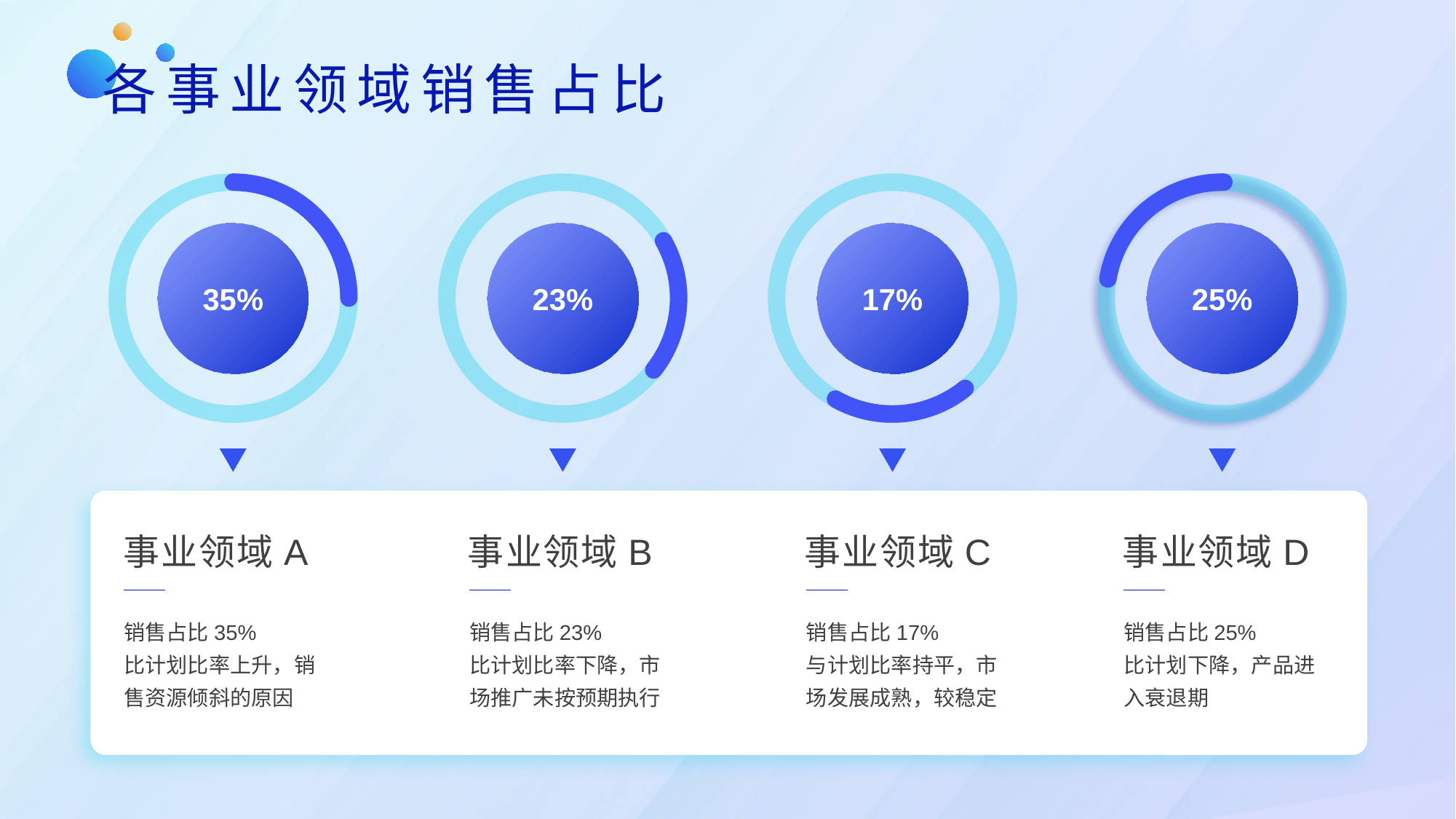

# 各事业领域销售占比

35%
23%
17%
25%

事业领域A
事业领域B
事业领域C
事业领域D
销售占比35%
比计划比率上升，销售资源倾斜的原因
销售占比23%
比计划比率下降，市场推广未按预期执行
销售占比17%
与计划比率持平，市场发展成熟，较稳定
销售占比25%
比计划下降，产品进入衰退期